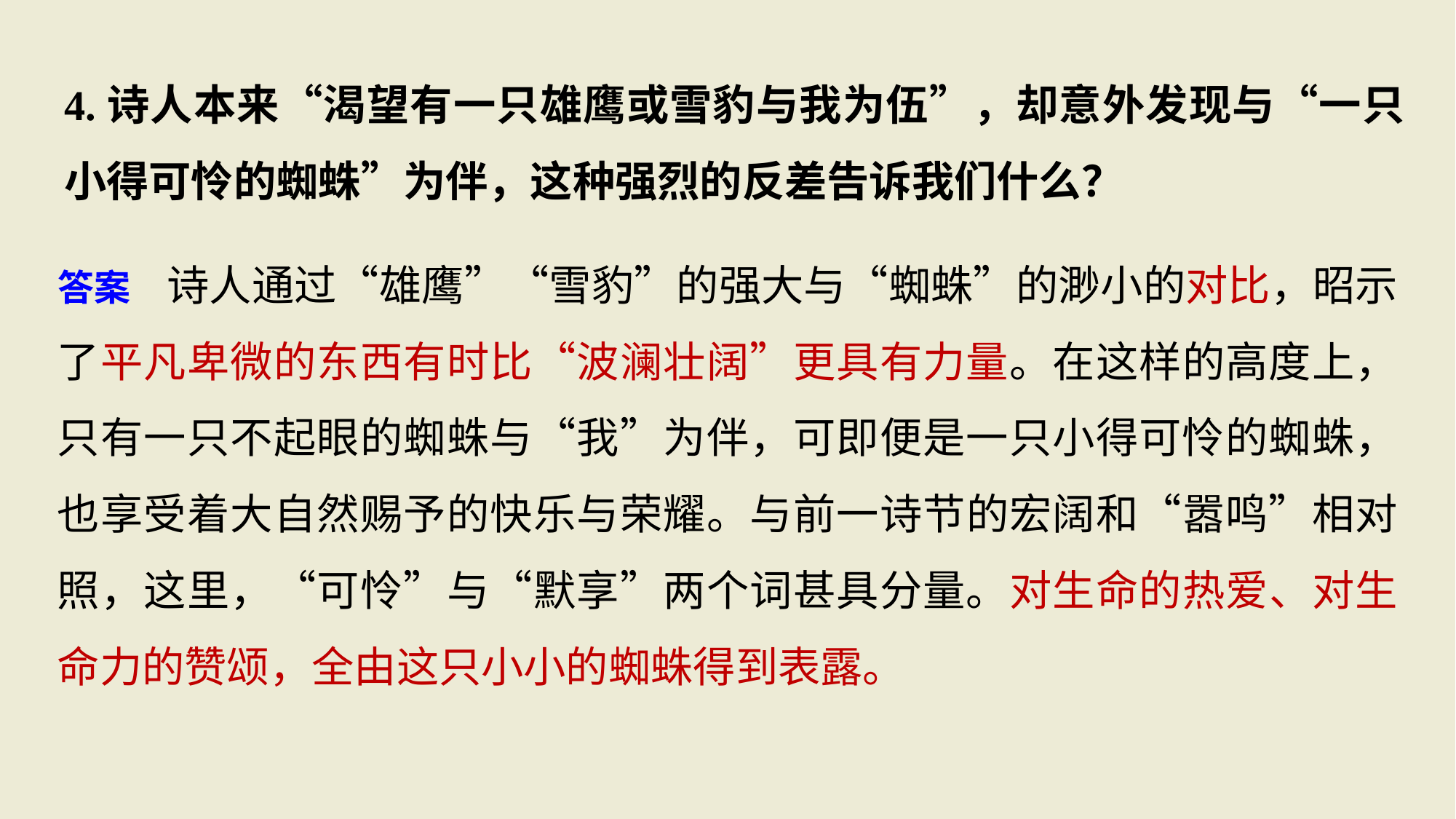

4.诗人本来“渴望有一只雄鹰或雪豹与我为伍”，却意外发现与“一只小得可怜的蜘蛛”为伴，这种强烈的反差告诉我们什么？
答案　诗人通过“雄鹰”“雪豹”的强大与“蜘蛛”的渺小的对比，昭示了平凡卑微的东西有时比“波澜壮阔”更具有力量。在这样的高度上，只有一只不起眼的蜘蛛与“我”为伴，可即便是一只小得可怜的蜘蛛，也享受着大自然赐予的快乐与荣耀。与前一诗节的宏阔和“嚣鸣”相对照，这里，“可怜”与“默享”两个词甚具分量。对生命的热爱、对生命力的赞颂，全由这只小小的蜘蛛得到表露。